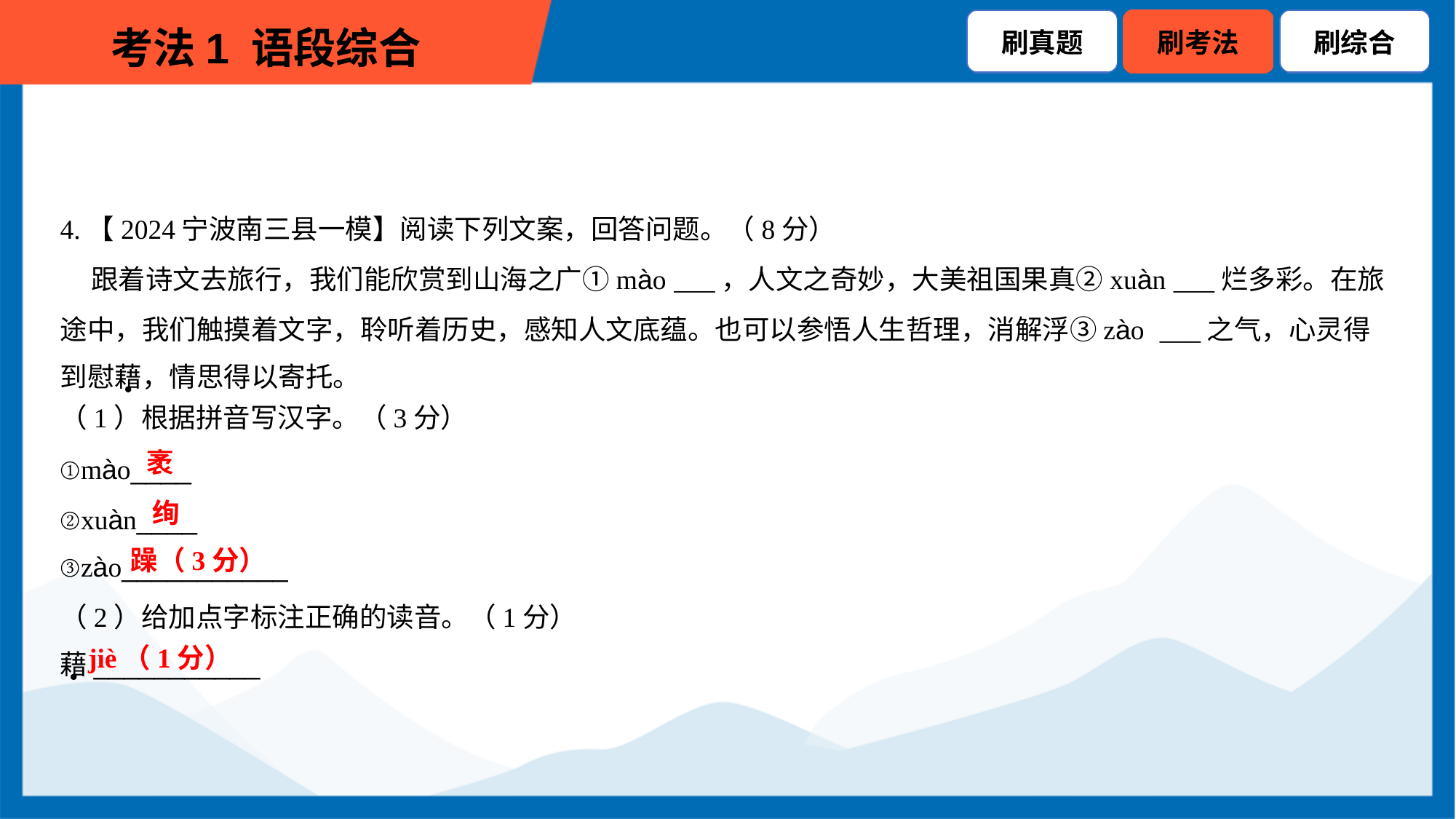

4.【2024宁波南三县一模】阅读下列文案，回答问题。（8分）
    跟着诗文去旅行，我们能欣赏到山海之广①mào ___，人文之奇妙，大美祖国果真②xuàn ___烂多彩。在旅
途中，我们触摸着文字，聆听着历史，感知人文底蕴。也可以参悟人生哲理，消解浮③zào  ___之气，心灵得
到慰藉，情思得以寄托。
（1）根据拼音写汉字。（3分）

袤
①mào____
②xuàn____
③zào___________
绚
躁（3分）
（2）给加点字标注正确的读音。（1分）
藉___________
jiè（1分）